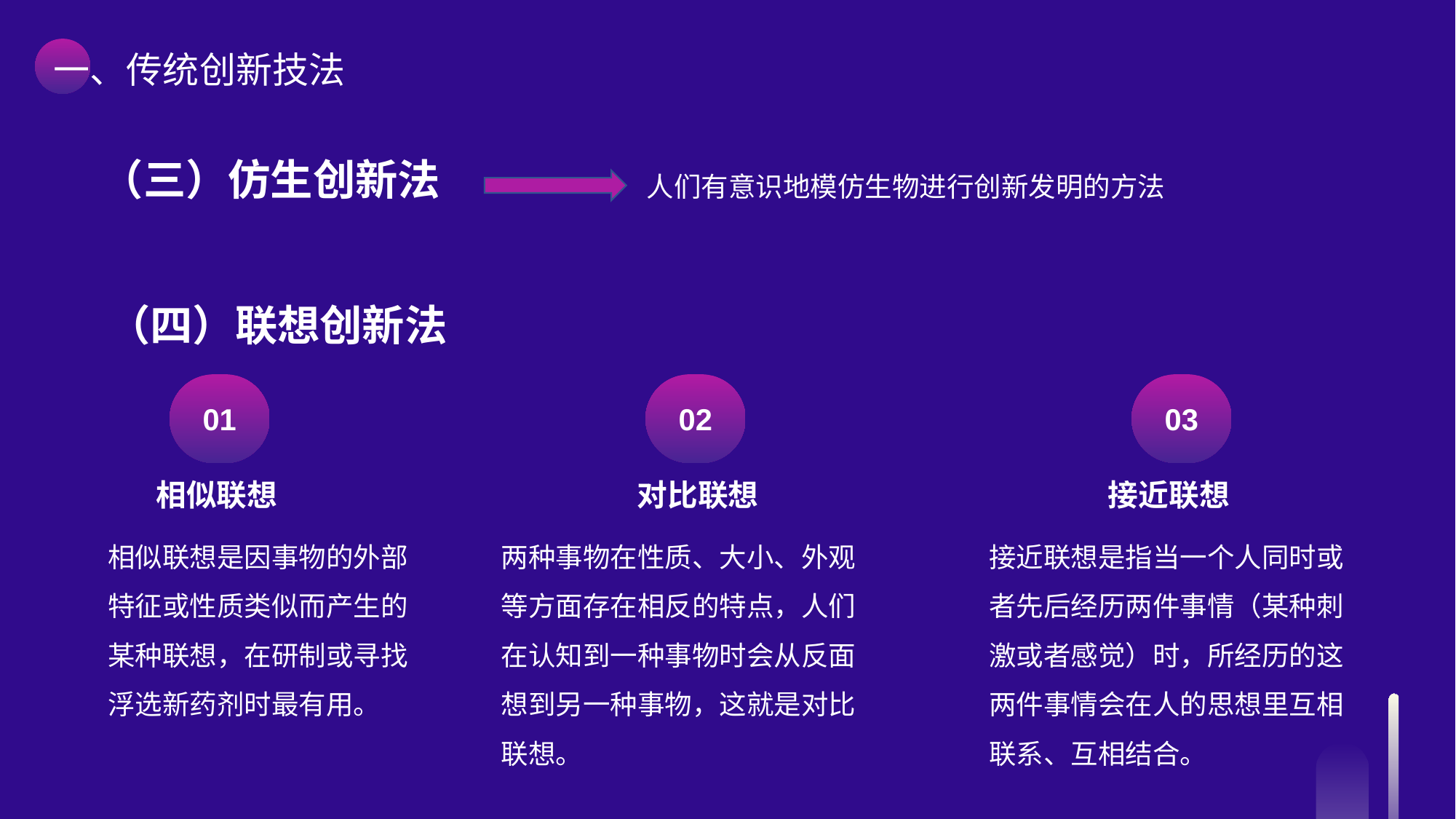

一、传统创新技法
人们有意识地模仿生物进行创新发明的方法
（三）仿生创新法

（四）联想创新法

01

02

03
相似联想
对比联想
接近联想
相似联想是因事物的外部特征或性质类似而产生的某种联想，在研制或寻找浮选新药剂时最有用。
两种事物在性质、大小、外观等方面存在相反的特点，人们在认知到一种事物时会从反面想到另一种事物，这就是对比联想。
接近联想是指当一个人同时或者先后经历两件事情（某种刺激或者感觉）时，所经历的这两件事情会在人的思想里互相联系、互相结合。